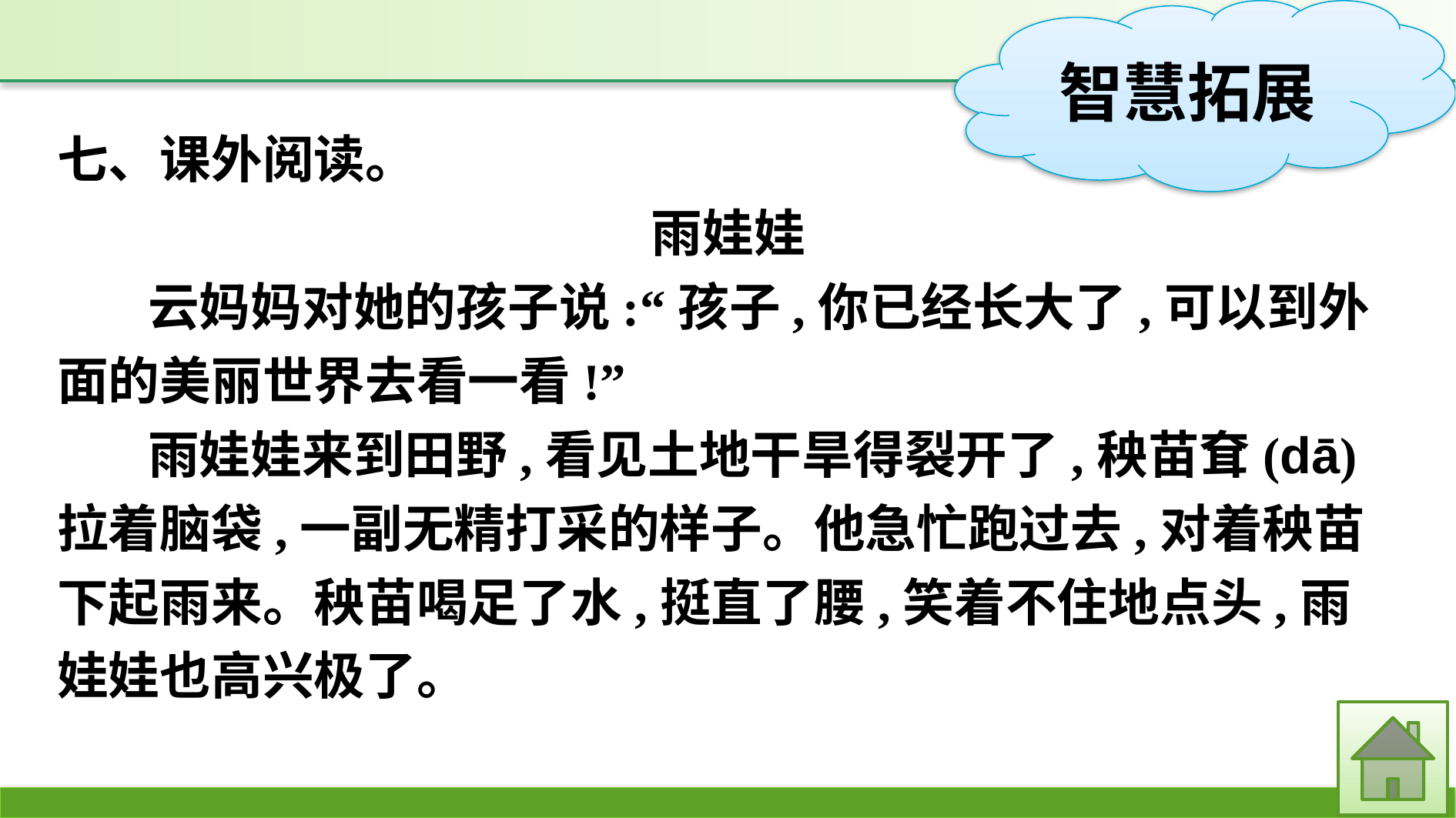

七、课外阅读。
雨娃娃
云妈妈对她的孩子说:“孩子,你已经长大了,可以到外面的美丽世界去看一看!”
雨娃娃来到田野,看见土地干旱得裂开了,秧苗耷(dā)拉着脑袋,一副无精打采的样子。他急忙跑过去,对着秧苗下起雨来。秧苗喝足了水,挺直了腰,笑着不住地点头,雨娃娃也高兴极了。